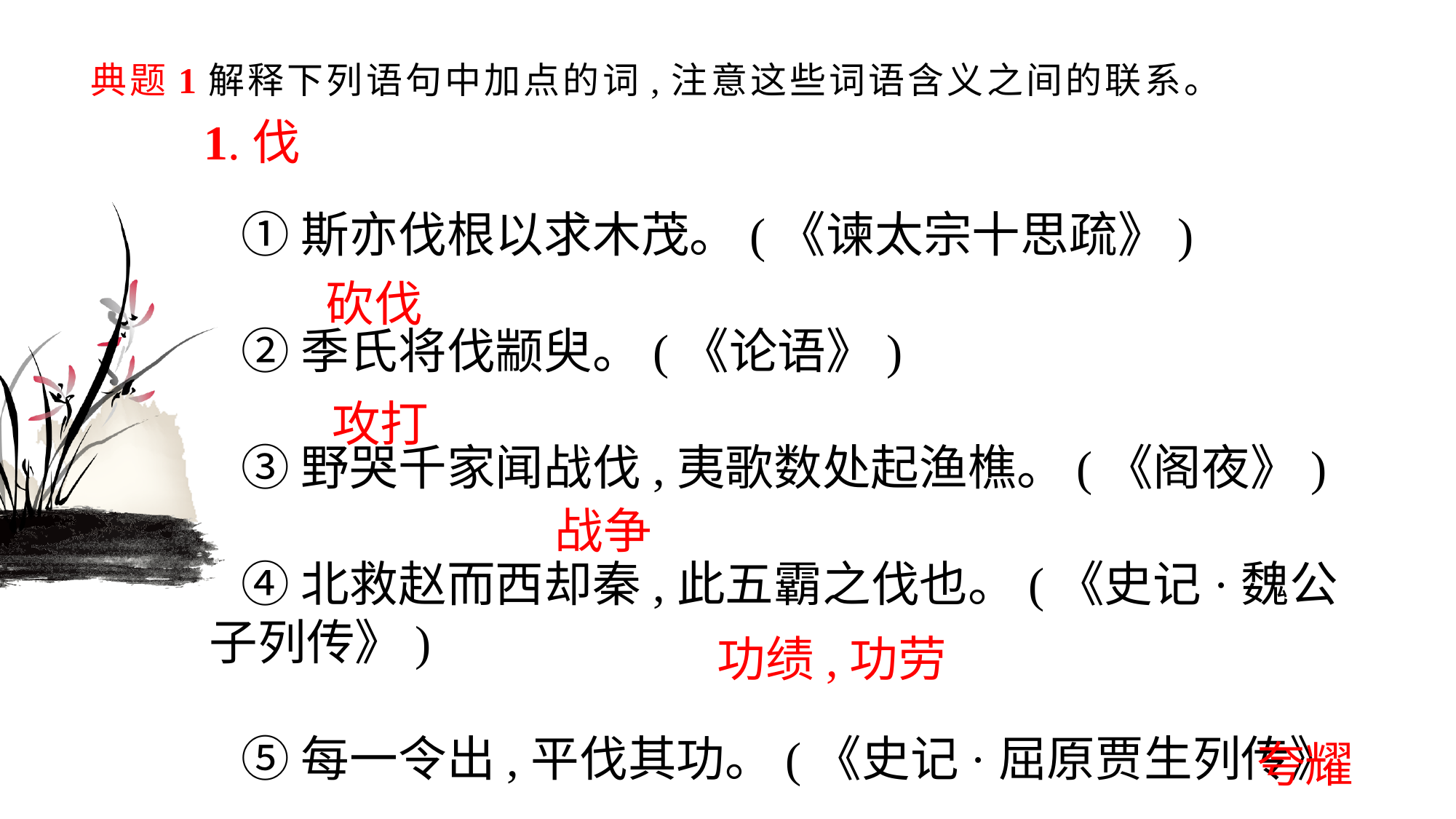

# 典题1解释下列语句中加点的词,注意这些词语含义之间的联系。
1.伐
①斯亦伐根以求木茂。(《谏太宗十思疏》)
②季氏将伐颛臾。(《论语》) ③野哭千家闻战伐,夷歌数处起渔樵。(《阁夜》) ④北救赵而西却秦,此五霸之伐也。(《史记·魏公子列传》) ⑤每一令出,平伐其功。(《史记·屈原贾生列传》
 砍伐
攻打
战争
功绩,功劳
夸耀